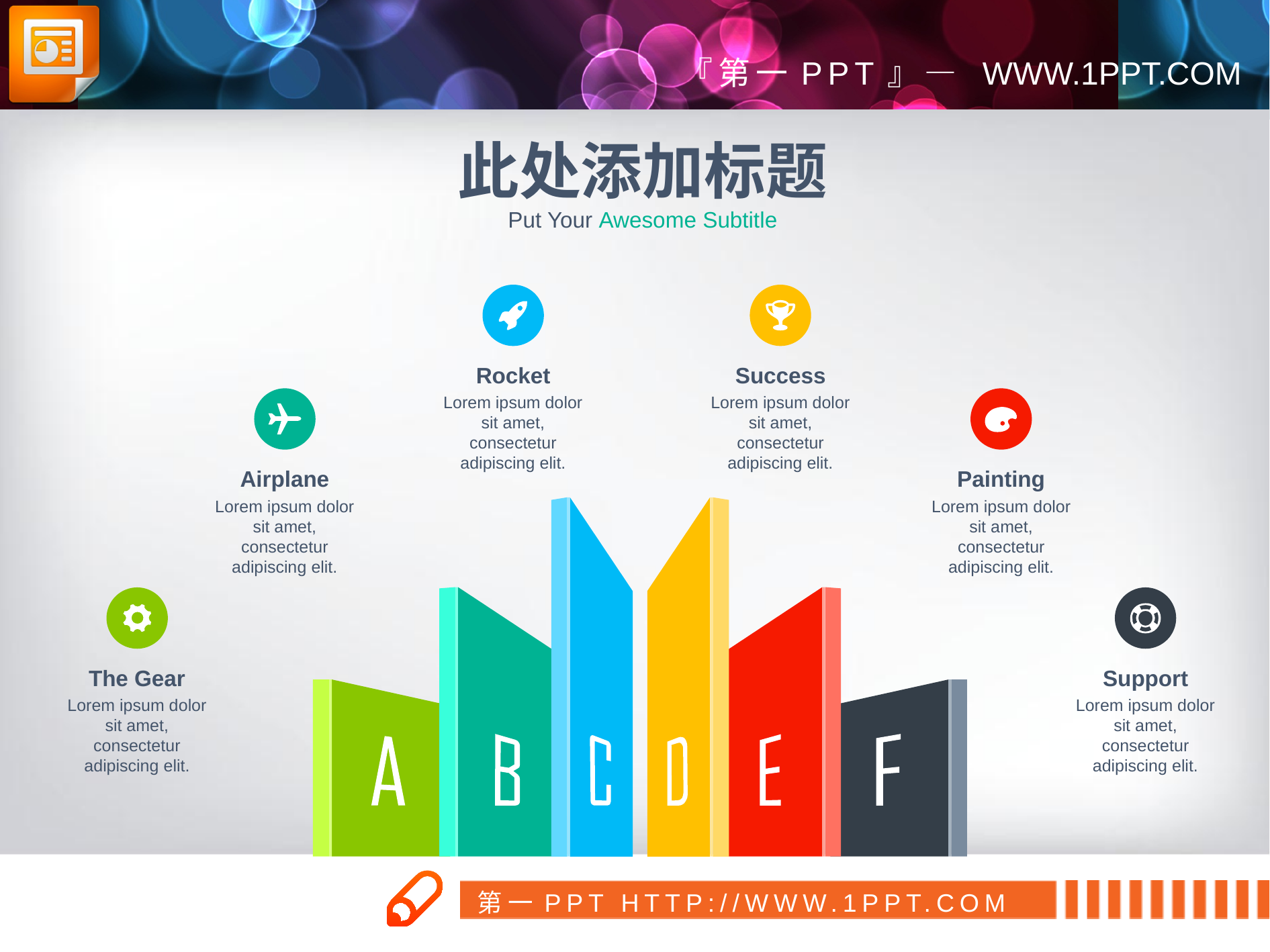

此处添加标题
Put Your Awesome Subtitle

Rocket
Success

Lorem ipsum dolor sit amet, consectetur adipiscing elit.
Lorem ipsum dolor sit amet, consectetur adipiscing elit.

Airplane
Painting
Lorem ipsum dolor sit amet, consectetur adipiscing elit.
Lorem ipsum dolor sit amet, consectetur adipiscing elit.

The Gear
Support

Lorem ipsum dolor sit amet, consectetur adipiscing elit.
Lorem ipsum dolor sit amet, consectetur adipiscing elit.